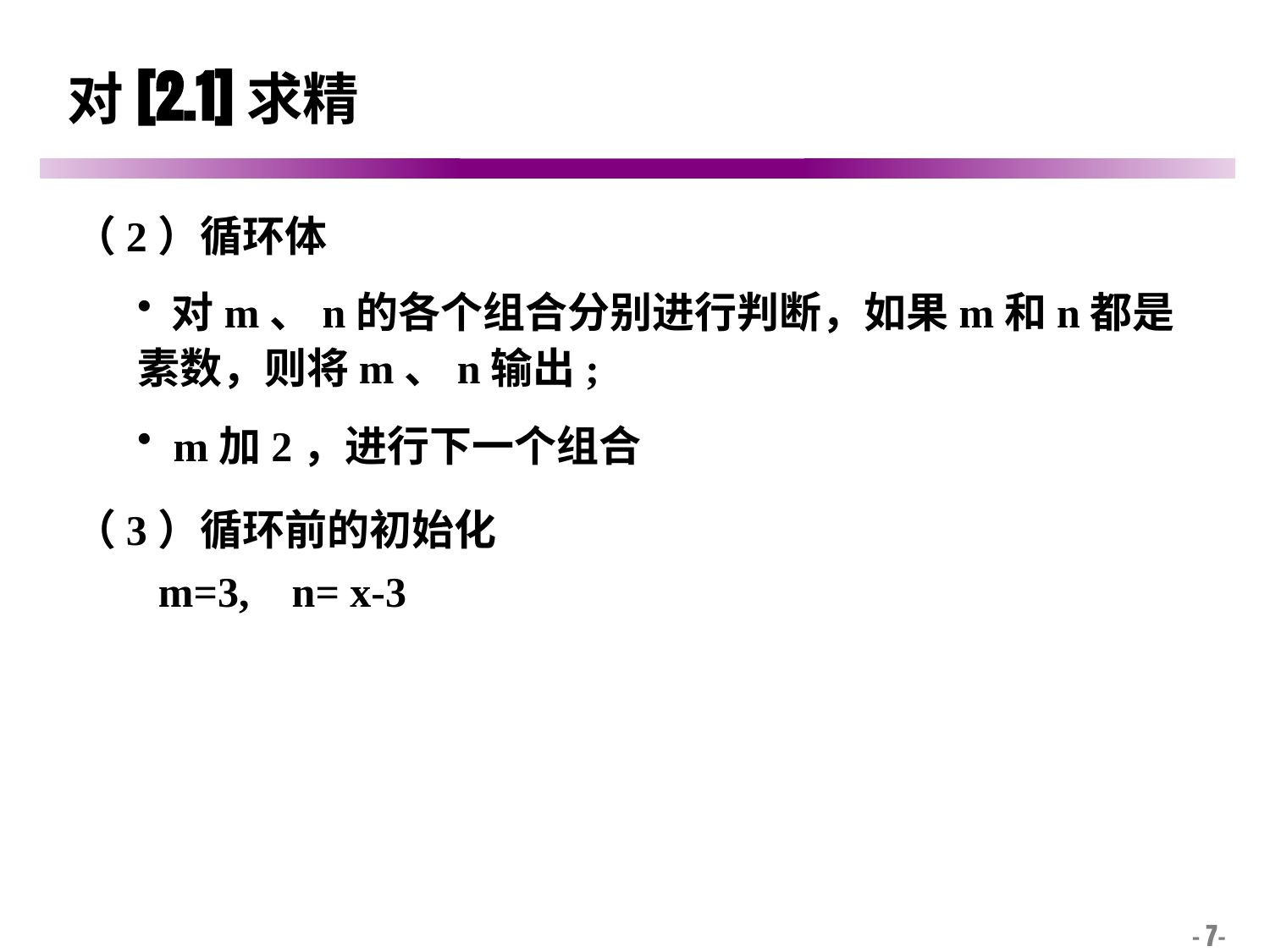

# 对[2.1]求精
（2）循环体
 对m、n的各个组合分别进行判断，如果m和n都是素数，则将m、n输出;
  m加2，进行下一个组合
（3）循环前的初始化
        m=3,    n= x-3
 - 7-